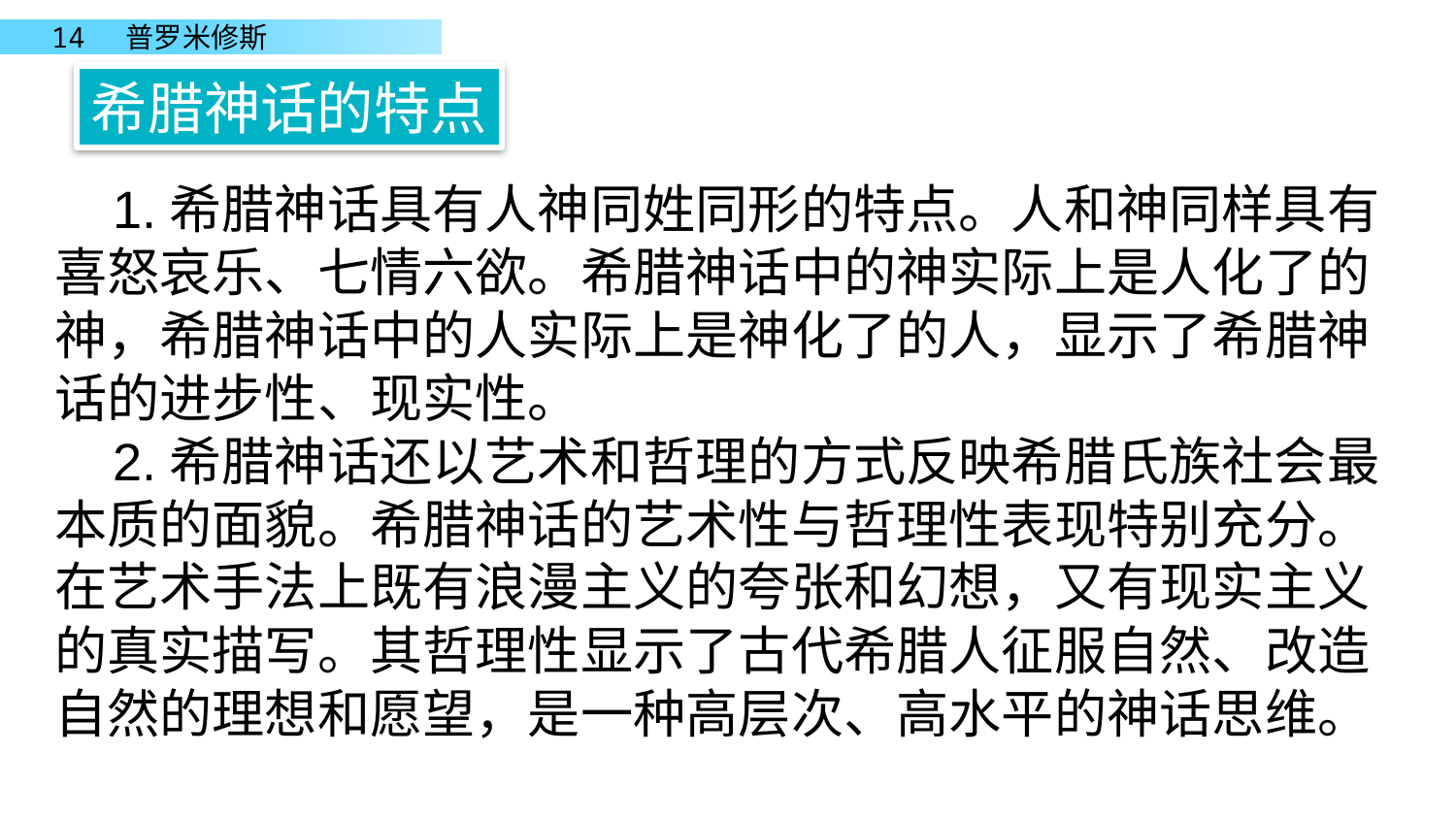

希腊神话的特点
    1.希腊神话具有人神同姓同形的特点。人和神同样具有喜怒哀乐、七情六欲。希腊神话中的神实际上是人化了的神，希腊神话中的人实际上是神化了的人，显示了希腊神话的进步性、现实性。
    2.希腊神话还以艺术和哲理的方式反映希腊氏族社会最本质的面貌。希腊神话的艺术性与哲理性表现特别充分。在艺术手法上既有浪漫主义的夸张和幻想，又有现实主义的真实描写。其哲理性显示了古代希腊人征服自然、改造自然的理想和愿望，是一种高层次、高水平的神话思维。